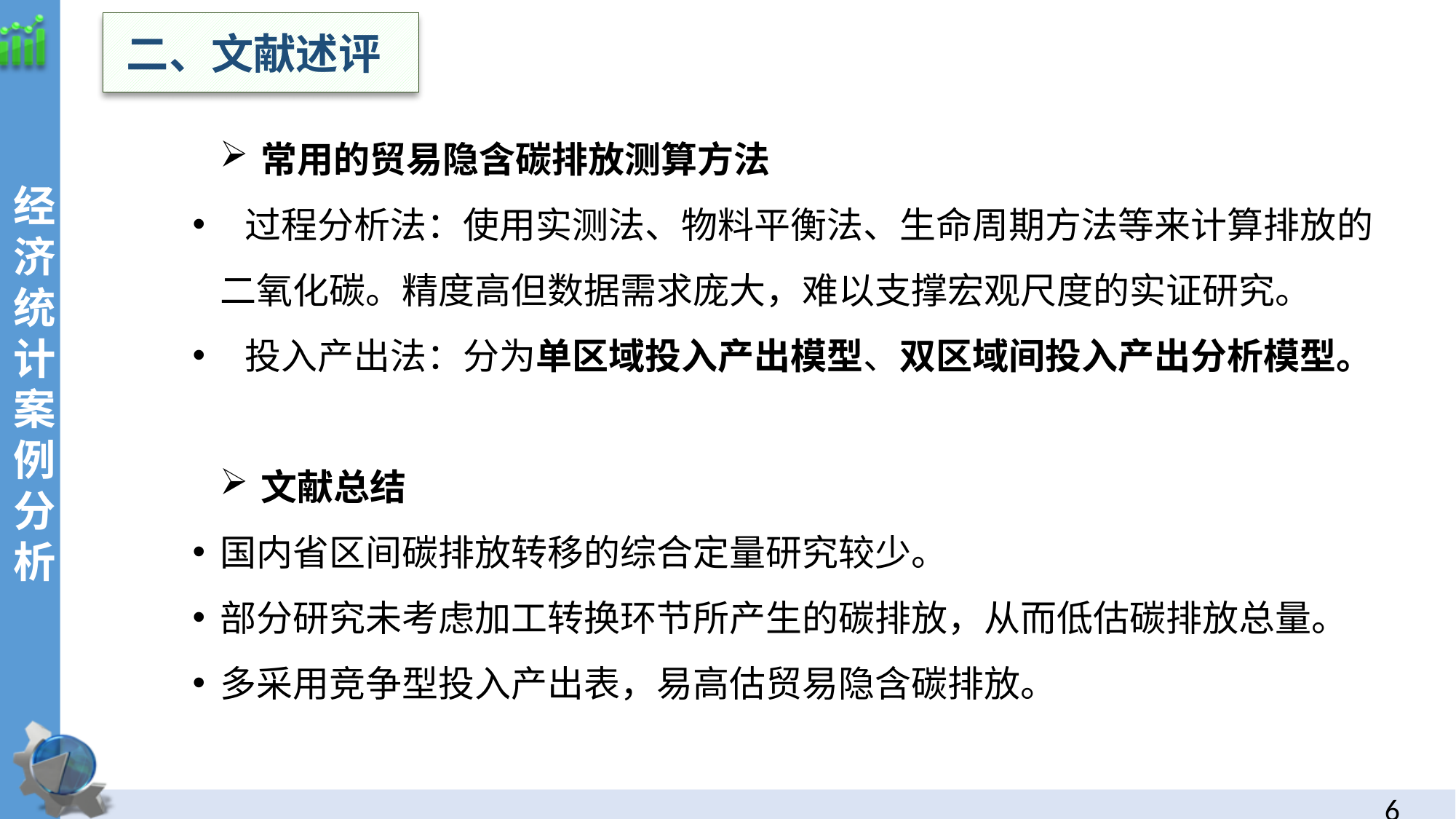

二、文献述评
经济统计案例分析
常用的贸易隐含碳排放测算方法
  过程分析法：使用实测法、物料平衡法、生命周期方法等来计算排放的二氧化碳。精度高但数据需求庞大，难以支撑宏观尺度的实证研究。
  投入产出法：分为单区域投入产出模型、双区域间投入产出分析模型。

文献总结
国内省区间碳排放转移的综合定量研究较少。
部分研究未考虑加工转换环节所产生的碳排放，从而低估碳排放总量。
多采用竞争型投入产出表，易高估贸易隐含碳排放。

6